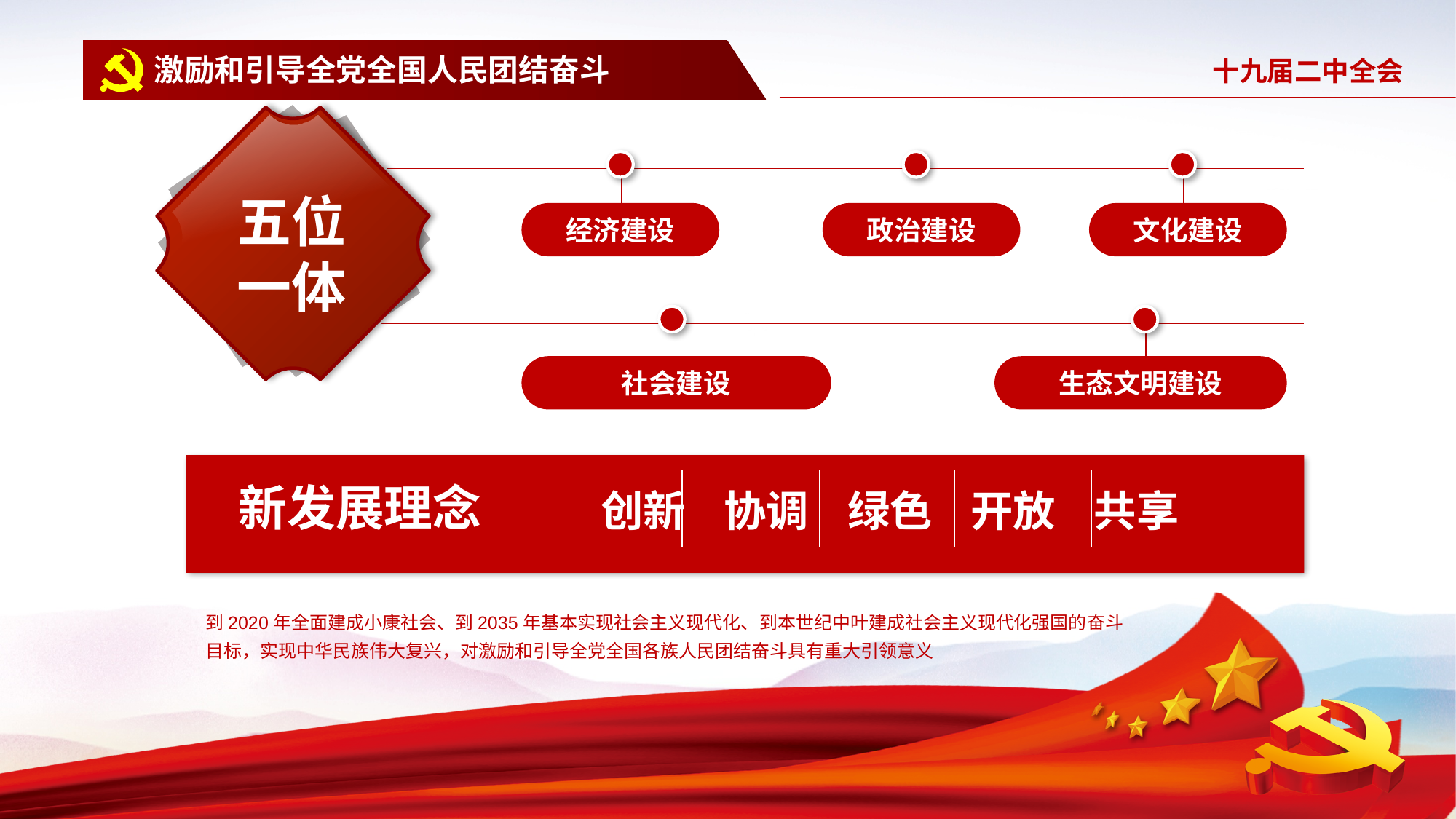

激励和引导全党全国人民团结奋斗

五位一体

经济建设
政治建设
文化建设

社会建设
生态文明建设

新发展理念
创新    协调    绿色    开放    共享
到2020年全面建成小康社会、到2035年基本实现社会主义现代化、到本世纪中叶建成社会主义现代化强国的奋斗目标，实现中华民族伟大复兴，对激励和引导全党全国各族人民团结奋斗具有重大引领意义